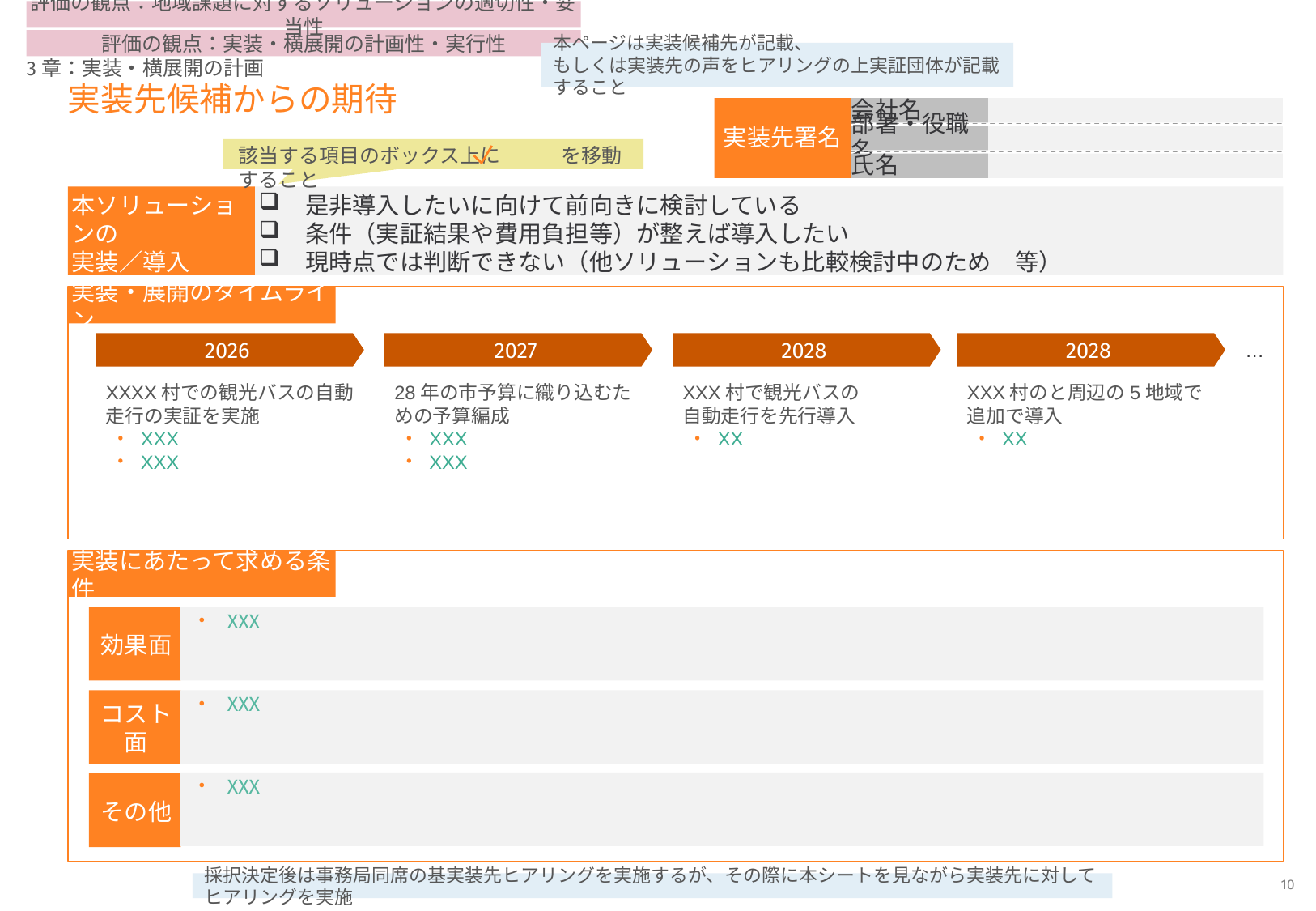

評価の観点：地域課題に対するソリューションの適切性・妥当性
評価の観点：実装・横展開の計画性・実行性
本ページは実装候補先が記載、
もしくは実装先の声をヒアリングの上実証団体が記載すること
3章：実装・横展開の計画
# 実装先候補からの期待
実装先署名
会社名

部署・役職名

氏名

該当する項目のボックス上に　　　を移動すること

本ソリューションの
実装／導入
への意欲
　是非導入したいに向けて前向きに検討している
　条件（実証結果や費用負担等）が整えば導入したい
　現時点では判断できない（他ソリューションも比較検討中のため　等）

実装・展開のタイムライン
2026
2027
2028
2028
XXXX村での観光バスの自動走行の実証を実施
XXX
XXX
28年の市予算に織り込むための予算編成
XXX
XXX
XXX村で観光バスの
自動走行を先行導入
XX
XXX村のと周辺の5地域で
追加で導入
XX
…

実装にあたって求める条件
効果面
XXX
コスト面
XXX
XXX
その他
採択決定後は事務局同席の基実装先ヒアリングを実施するが、その際に本シートを見ながら実装先に対してヒアリングを実施